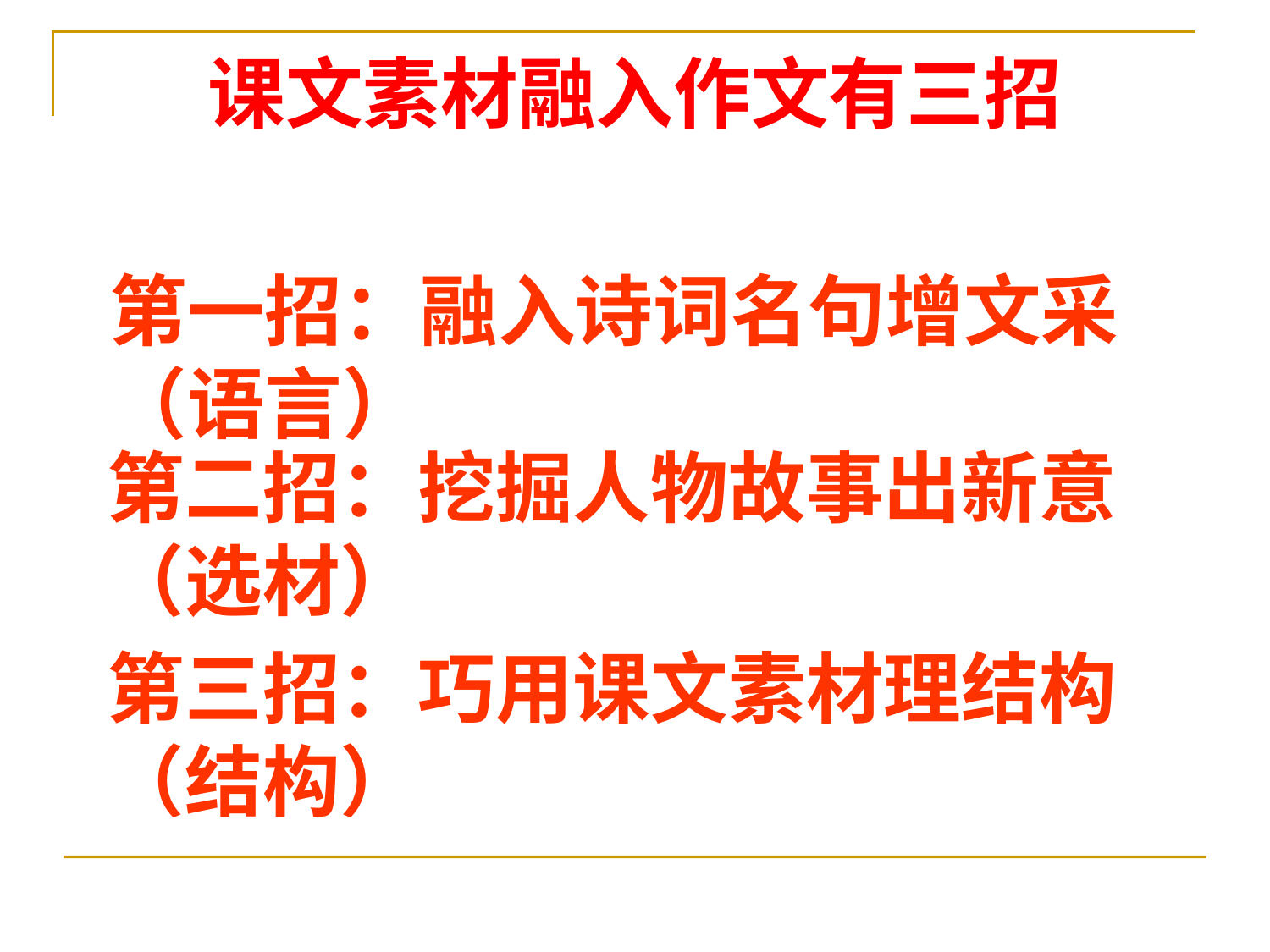

# 课文素材融入作文有三招
第一招：融入诗词名句增文采（语言）
第二招：挖掘人物故事出新意
（选材）
第三招：巧用课文素材理结构（结构）